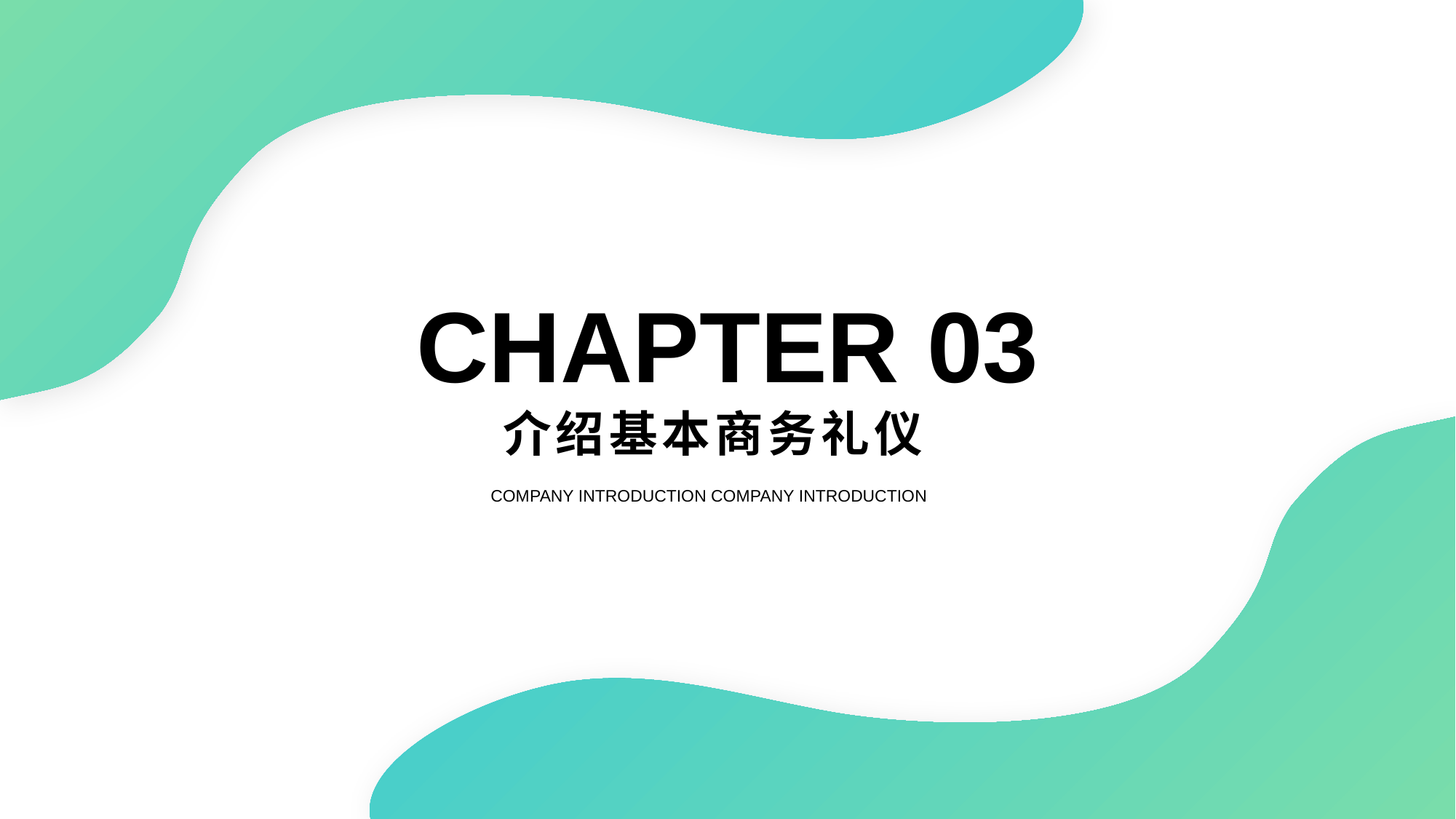

CHAPTER 03
介绍基本商务礼仪

Company introduction Company introduction